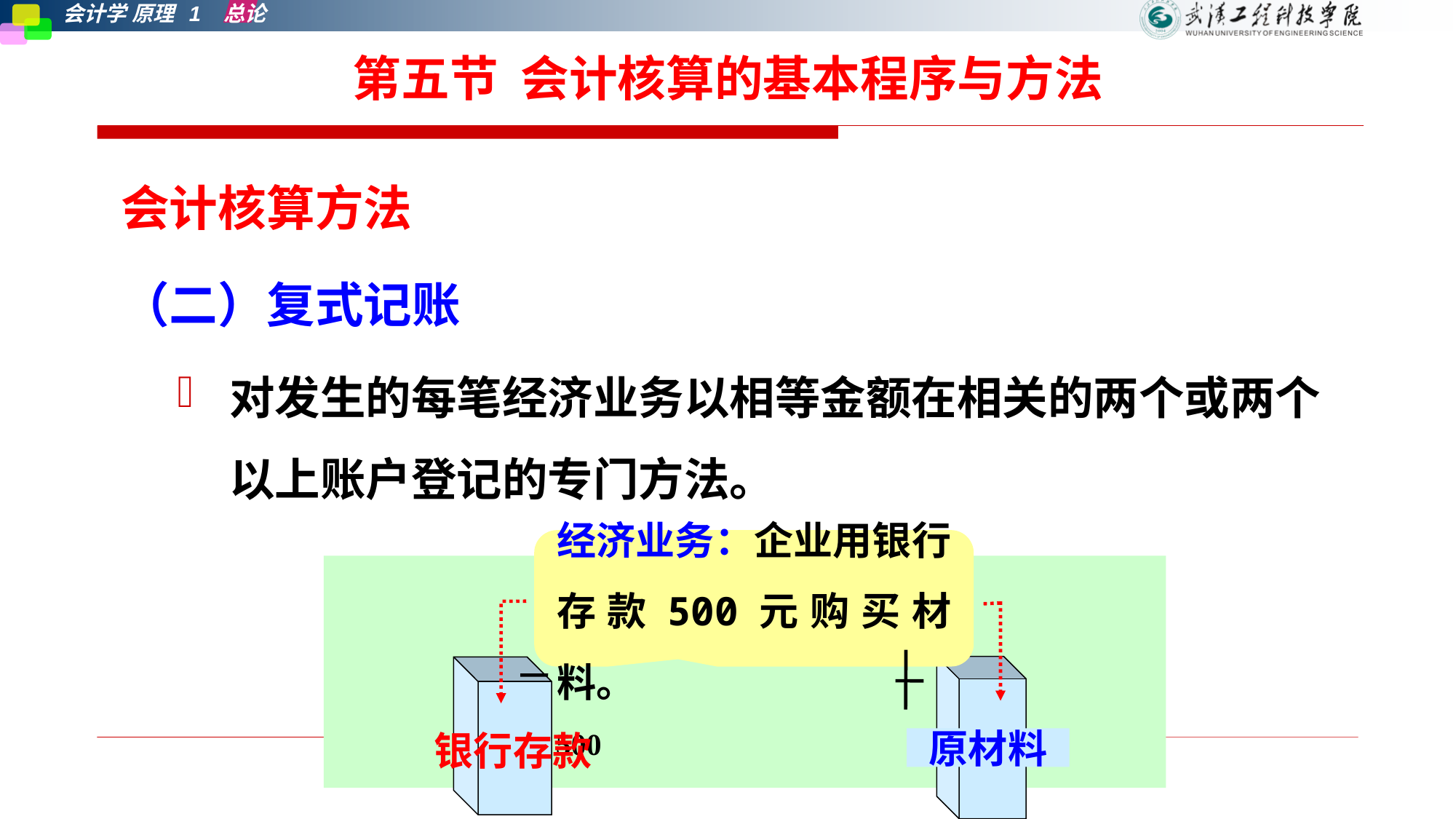

# 第五节  会计核算的基本程序与方法
会计核算方法
（二）复式记账
对发生的每笔经济业务以相等金额在相关的两个或两个以上账户登记的专门方法。
经济业务：企业用银行存款500元购买材料。

                             500                                         500

原材料
银行存款
第一章  总论